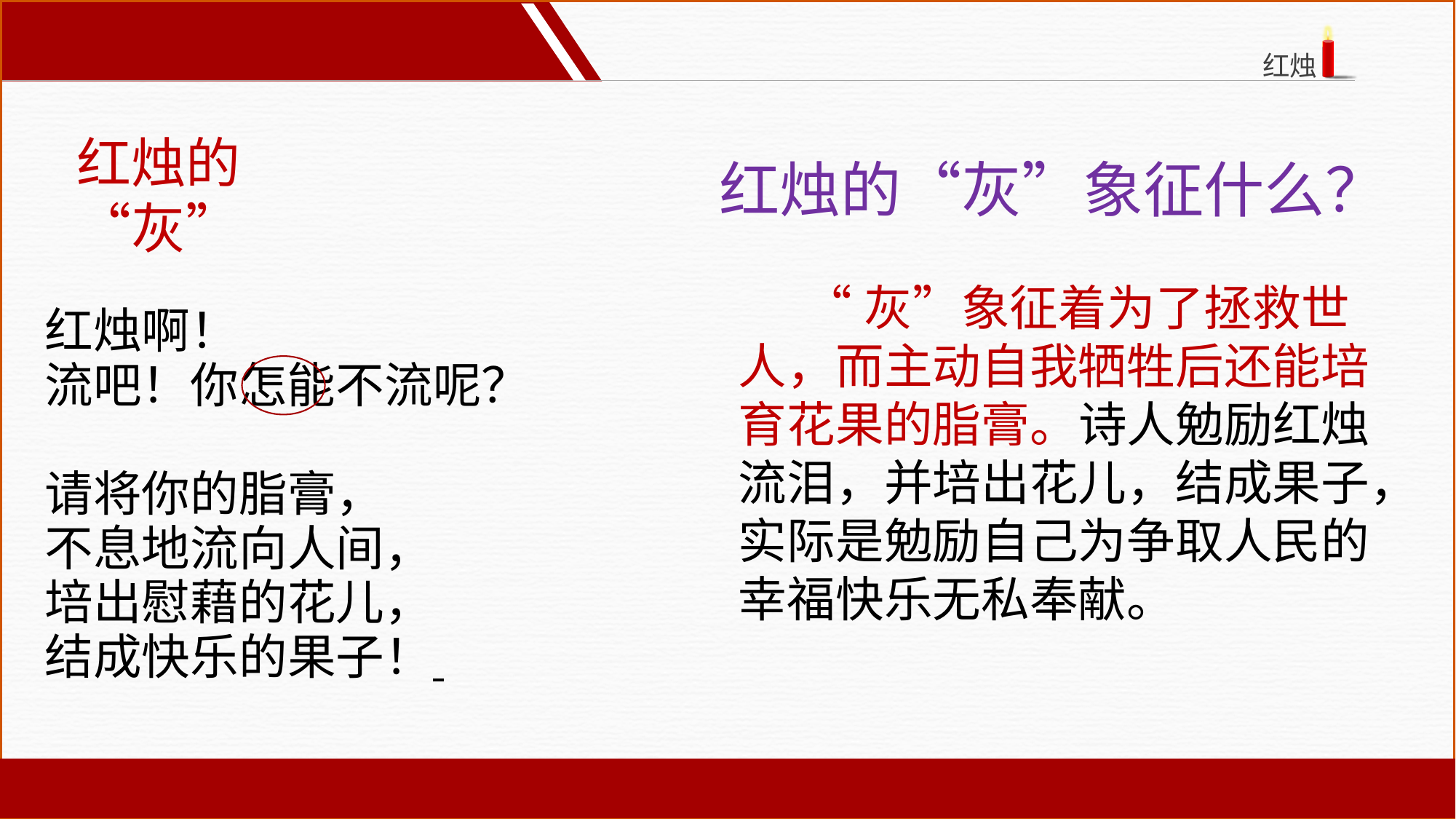

红烛的“灰”
红烛的“灰”象征什么？
      “灰”象征着为了拯救世人，而主动自我牺牲后还能培育花果的脂膏。诗人勉励红烛流泪，并培出花儿，结成果子，实际是勉励自己为争取人民的幸福快乐无私奉献。
红烛啊！
流吧！你怎能不流呢？
请将你的脂膏，
不息地流向人间，
培出慰藉的花儿，
结成快乐的果子！